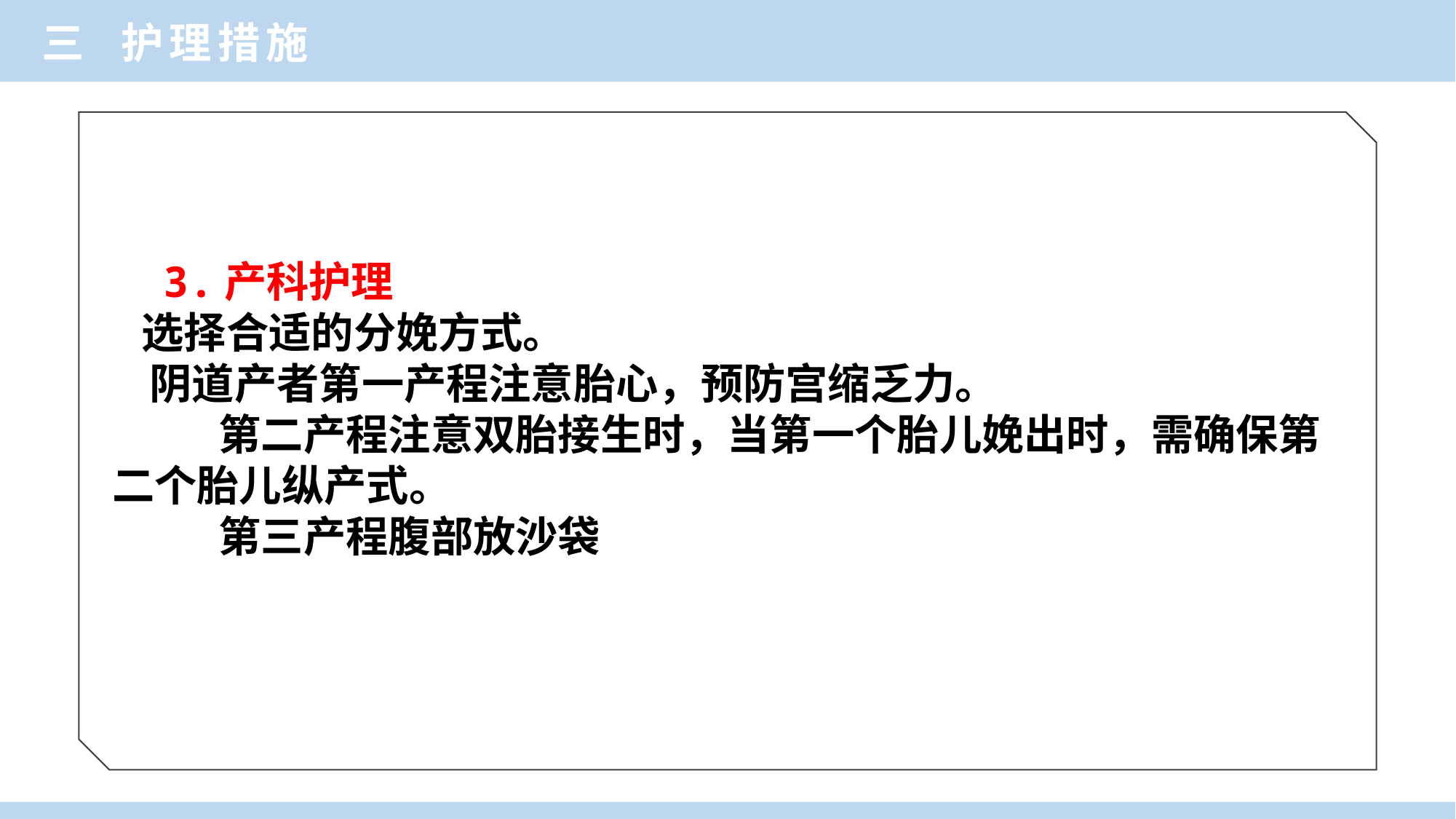

三  护理措施

  3.产科护理
  选择合适的分娩方式。
     阴道产者第一产程注意胎心，预防宫缩乏力。
          第二产程注意双胎接生时，当第一个胎儿娩出时，需确保第二个胎儿纵产式。
          第三产程腹部放沙袋